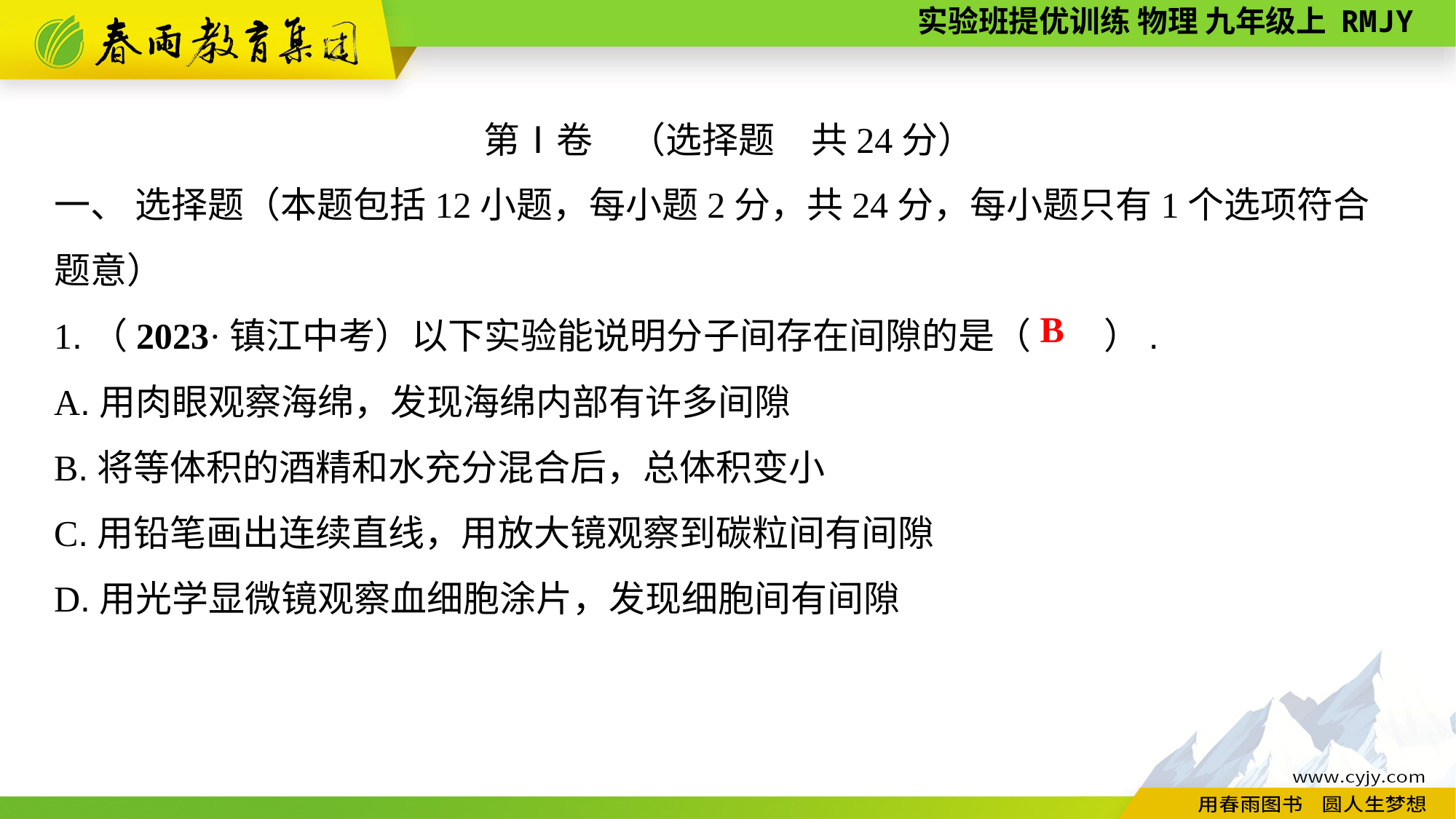

第Ⅰ卷　（选择题　共24分）
一、 选择题（本题包括12小题，每小题2分，共24分，每小题只有1个选项符合
题意）
1.（2023·镇江中考）以下实验能说明分子间存在间隙的是（　　）.
A.用肉眼观察海绵，发现海绵内部有许多间隙
B.将等体积的酒精和水充分混合后，总体积变小
C.用铅笔画出连续直线，用放大镜观察到碳粒间有间隙
D.用光学显微镜观察血细胞涂片，发现细胞间有间隙
B